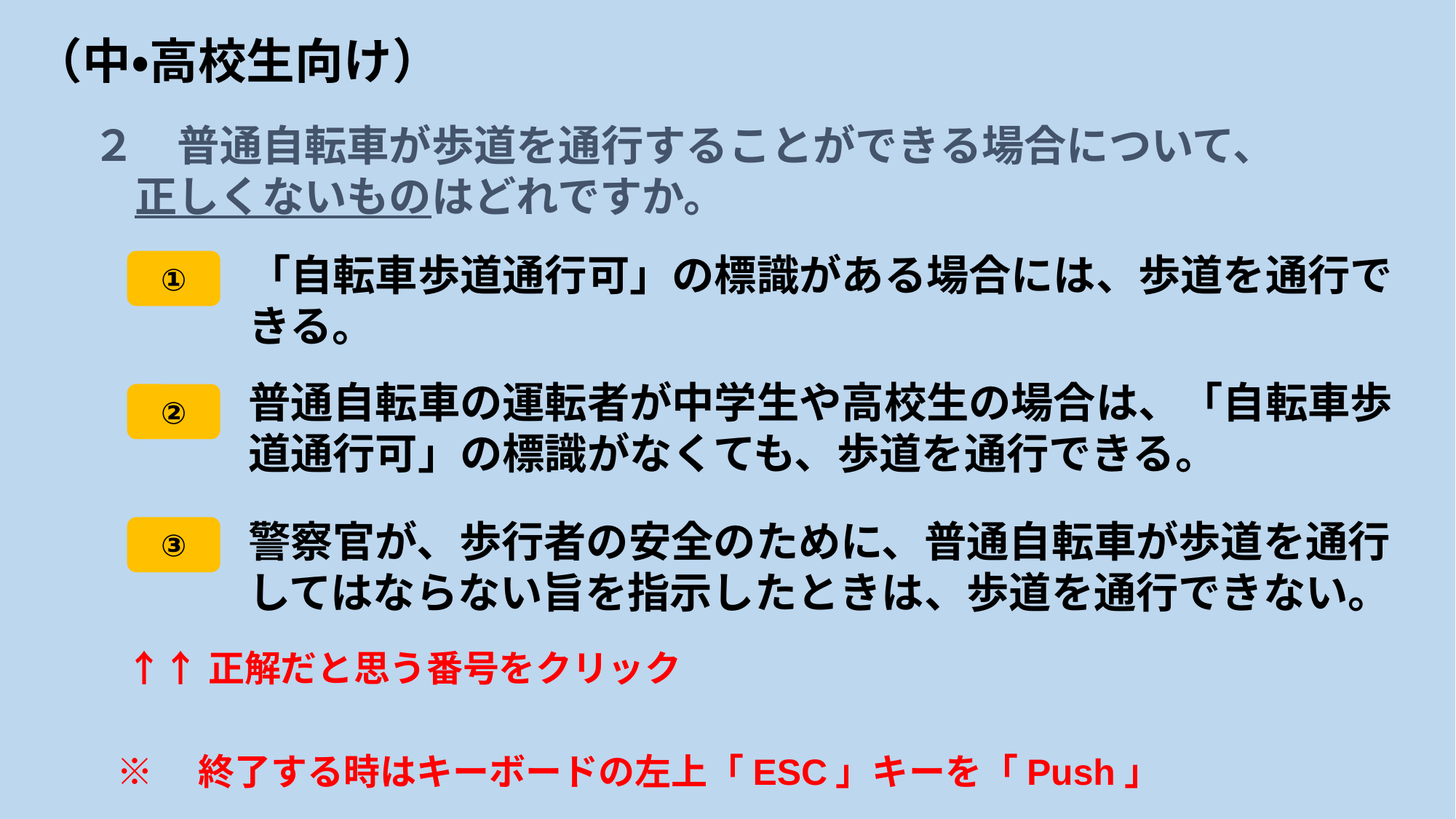

# （中・高校生向け）
２　普通自転車が歩道を通行することができる場合について、
　正しくないものはどれですか。
「自転車歩道通行可」の標識がある場合には、歩道を通行できる。

①
普通自転車の運転者が中学生や高校生の場合は、「自転車歩道通行可」の標識がなくても、歩道を通行できる。

②
警察官が、歩行者の安全のために、普通自転車が歩道を通行してはならない旨を指示したときは、歩道を通行できない。
③
↑↑正解だと思う番号をクリック
※　終了する時はキーボードの左上「ESC」キーを「Push」